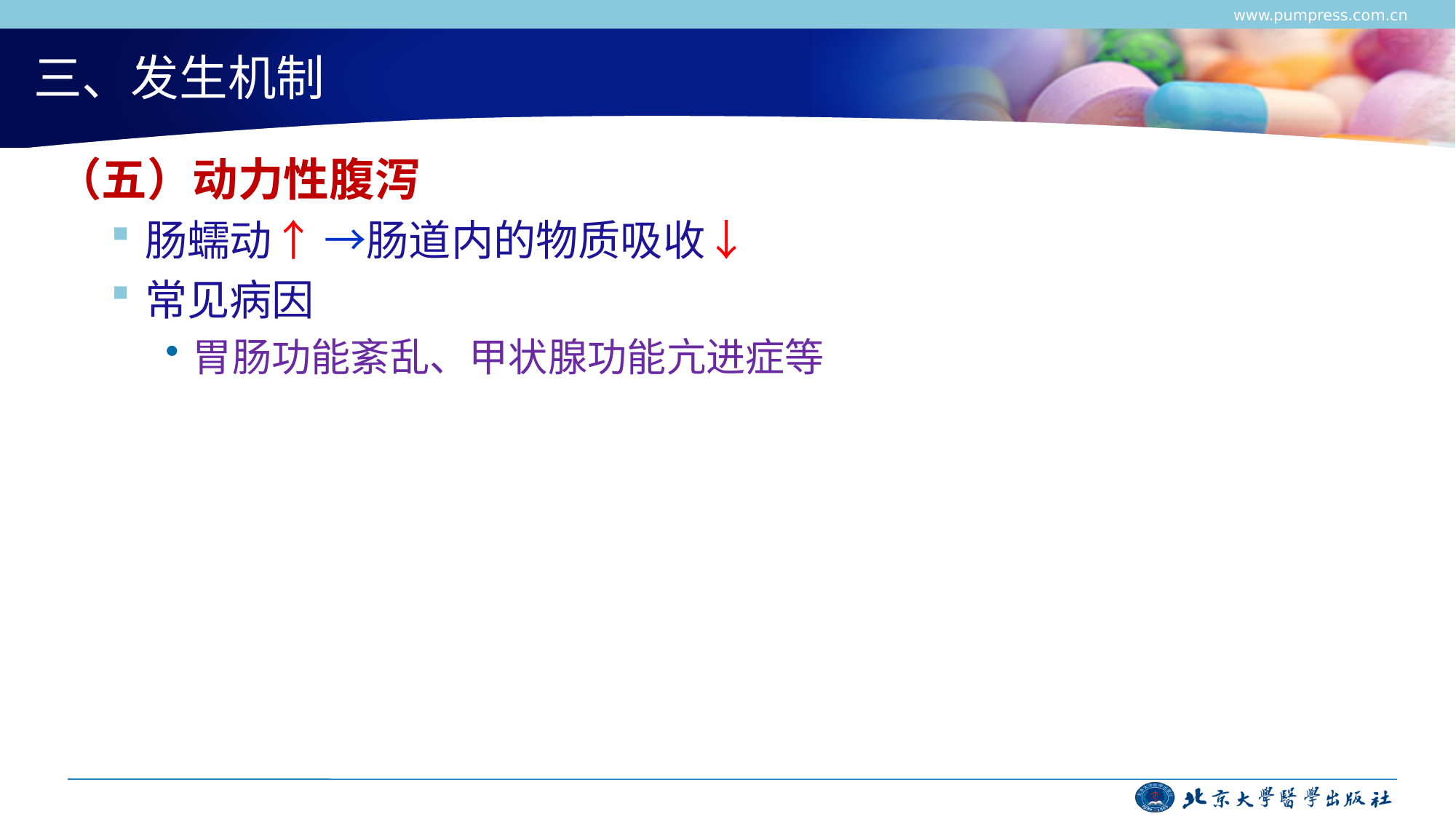

www.pumpress.com.cn
# 三、发生机制
（五）动力性腹泻
肠蠕动↑ →肠道内的物质吸收↓
常见病因
胃肠功能紊乱、甲状腺功能亢进症等